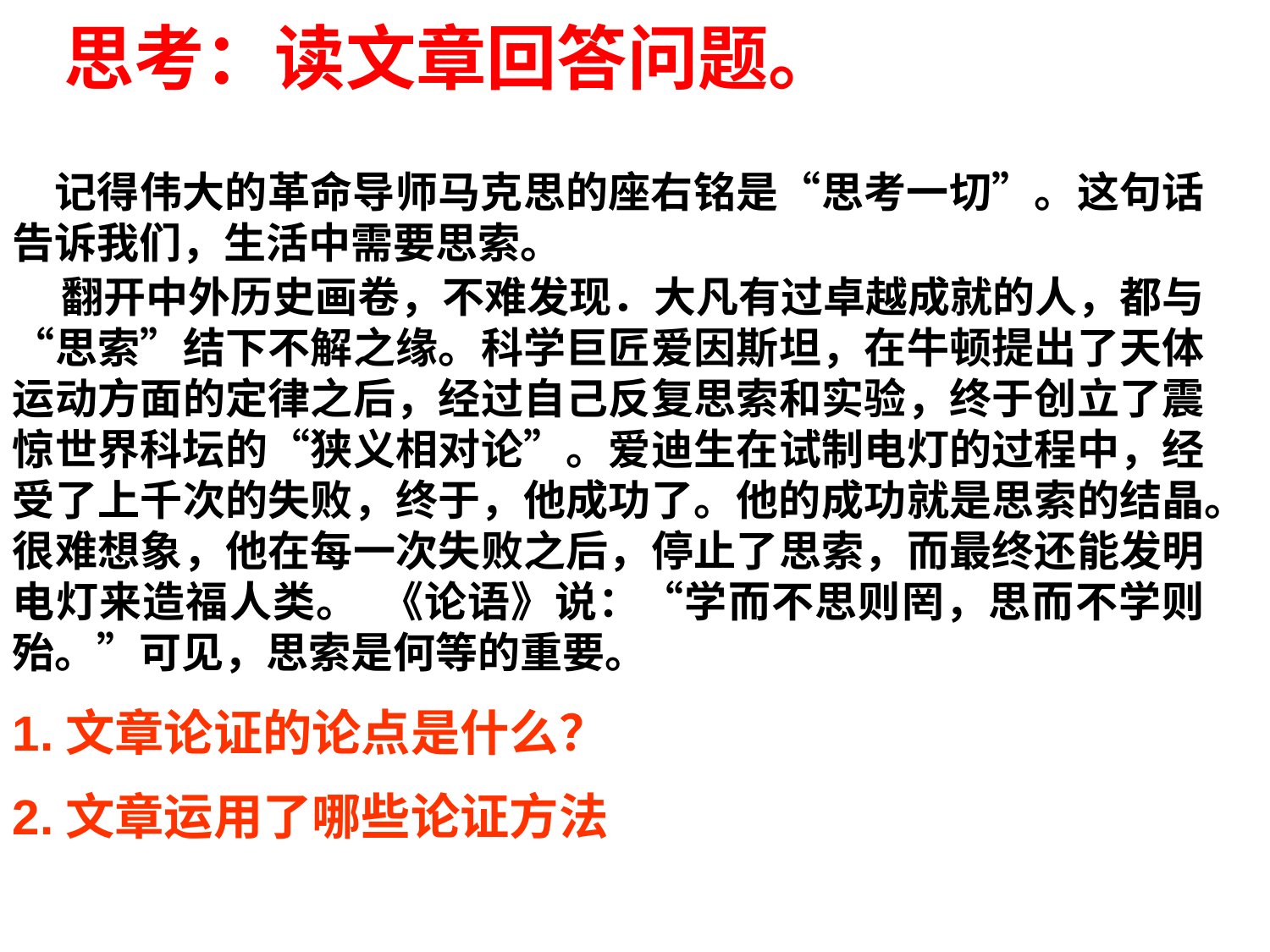

思考：读文章回答问题。

    记得伟大的革命导师马克思的座右铭是“思考一切”。这句话告诉我们，生活中需要思索。
    翻开中外历史画卷，不难发现．大凡有过卓越成就的人，都与“思索”结下不解之缘。科学巨匠爱因斯坦，在牛顿提出了天体运动方面的定律之后，经过自己反复思索和实验，终于创立了震惊世界科坛的“狭义相对论”。爱迪生在试制电灯的过程中，经受了上千次的失败，终于，他成功了。他的成功就是思索的结晶。很难想象，他在每一次失败之后，停止了思索，而最终还能发明电灯来造福人类。  《论语》说：“学而不思则罔，思而不学则殆。”可见，思索是何等的重要。
1.文章论证的论点是什么？
2.文章运用了哪些论证方法